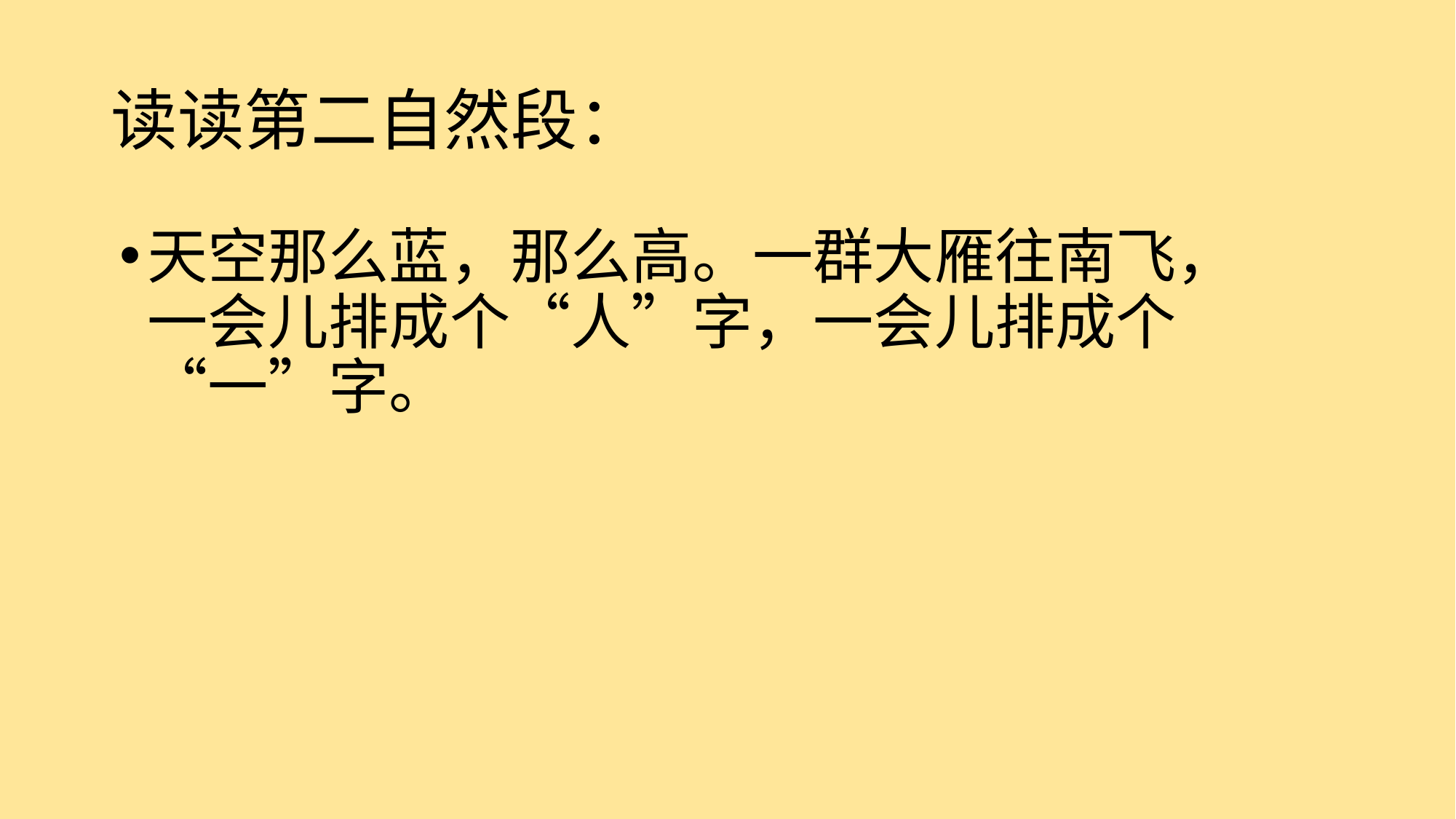

# 读读第二自然段：
天空那么蓝，那么高。一群大雁往南飞，一会儿排成个“人”字，一会儿排成个“一”字。